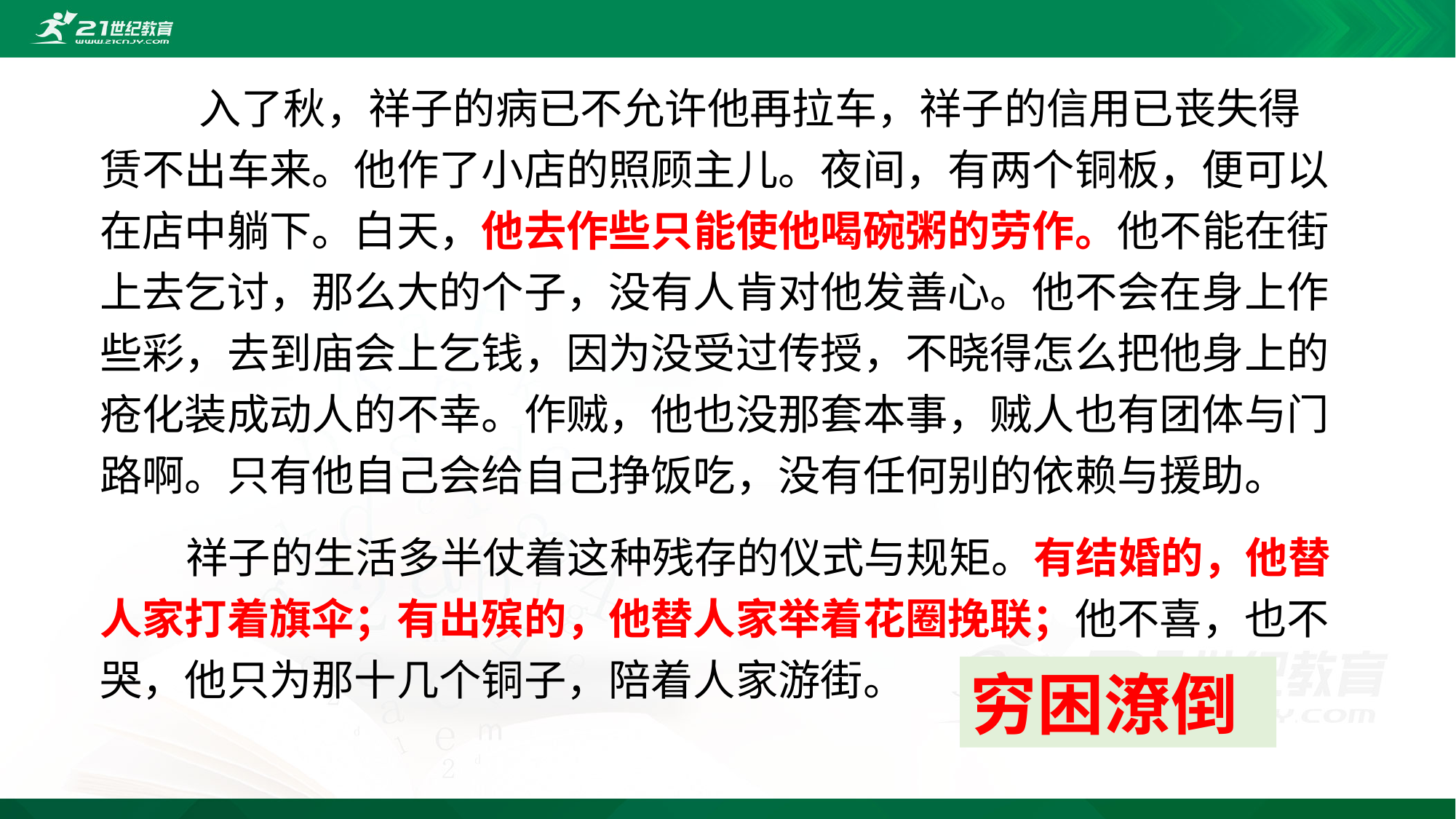

入了秋，祥子的病已不允许他再拉车，祥子的信用已丧失得赁不出车来。他作了小店的照顾主儿。夜间，有两个铜板，便可以在店中躺下。白天，他去作些只能使他喝碗粥的劳作。他不能在街上去乞讨，那么大的个子，没有人肯对他发善心。他不会在身上作些彩，去到庙会上乞钱，因为没受过传授，不晓得怎么把他身上的疮化装成动人的不幸。作贼，他也没那套本事，贼人也有团体与门路啊。只有他自己会给自己挣饭吃，没有任何别的依赖与援助。
        祥子的生活多半仗着这种残存的仪式与规矩。有结婚的，他替人家打着旗伞；有出殡的，他替人家举着花圈挽联；他不喜，也不哭，他只为那十几个铜子，陪着人家游街。
穷困潦倒